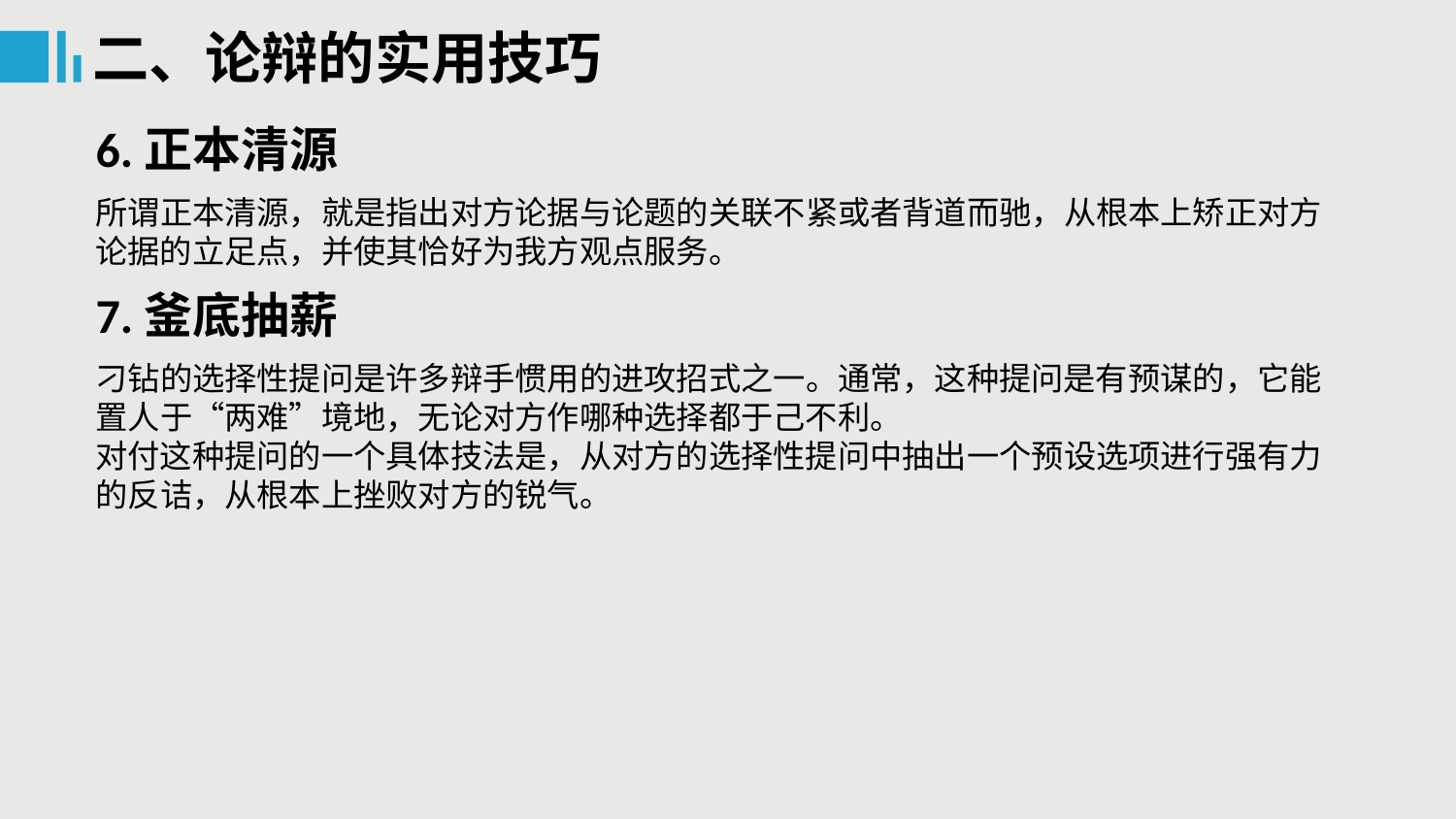

二、论辩的实用技巧

6.正本清源
所谓正本清源，就是指出对方论据与论题的关联不紧或者背道而驰，从根本上矫正对方论据的立足点，并使其恰好为我方观点服务。
7.釜底抽薪
刁钻的选择性提问是许多辩手惯用的进攻招式之一。通常，这种提问是有预谋的，它能置人于“两难”境地，无论对方作哪种选择都于己不利。
对付这种提问的一个具体技法是，从对方的选择性提问中抽出一个预设选项进行强有力的反诘，从根本上挫败对方的锐气。